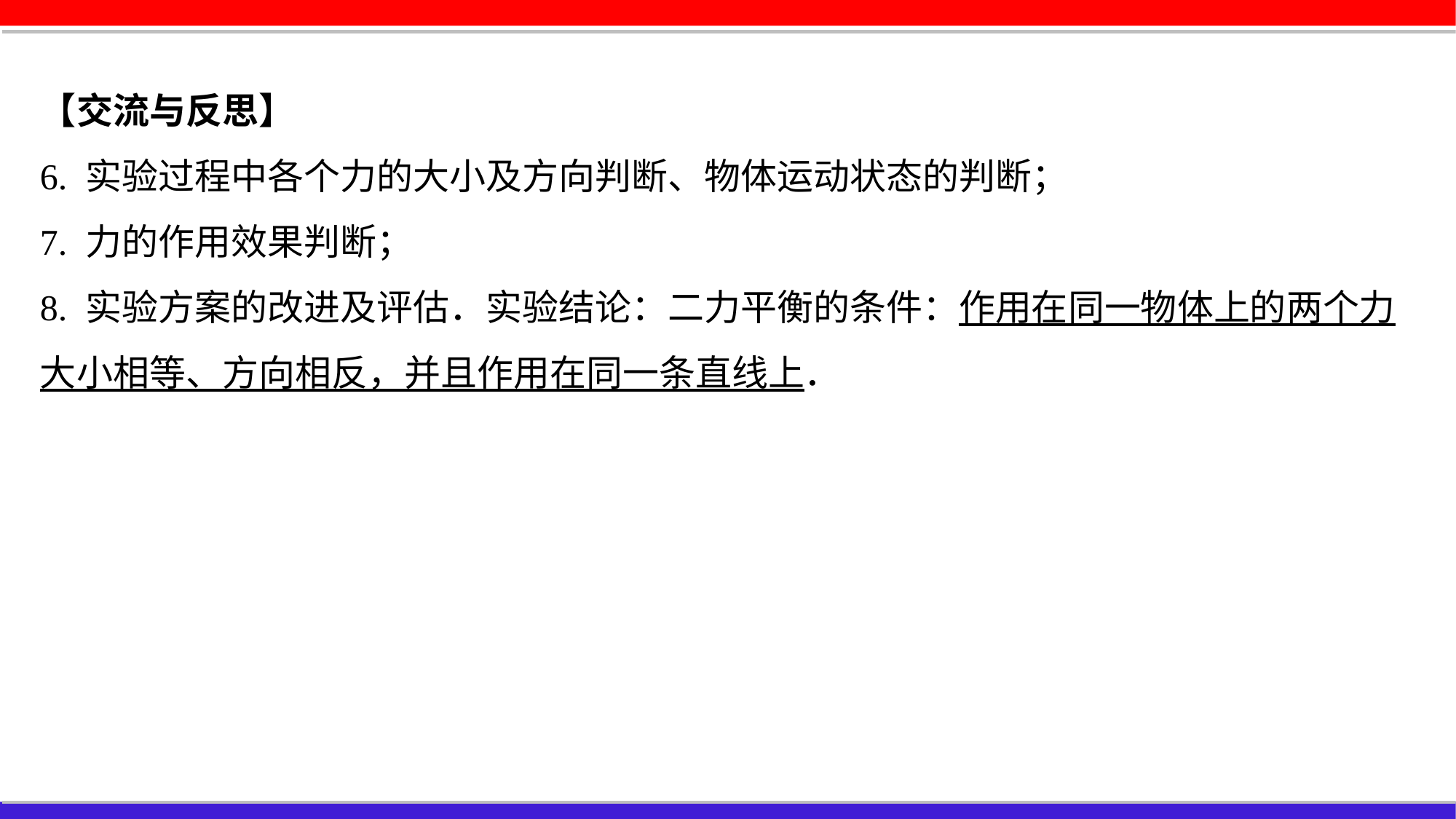

【交流与反思】
6. 实验过程中各个力的大小及方向判断、物体运动状态的判断；
7. 力的作用效果判断；
8. 实验方案的改进及评估．实验结论：二力平衡的条件：作用在同一物体上的两个力大小相等、方向相反，并且作用在同一条直线上．